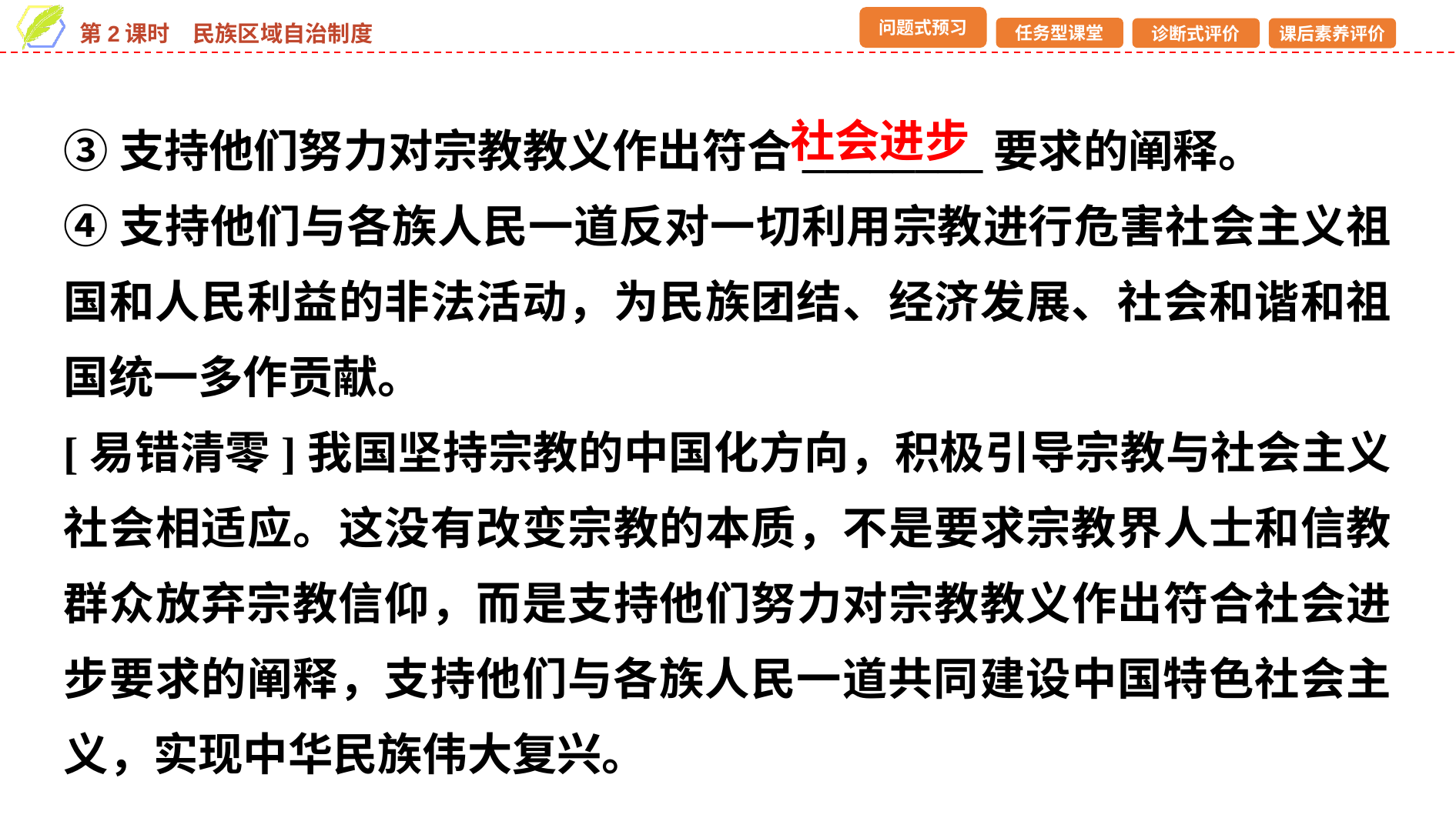

③支持他们努力对宗教教义作出符合________要求的阐释。
④支持他们与各族人民一道反对一切利用宗教进行危害社会主义祖国和人民利益的非法活动，为民族团结、经济发展、社会和谐和祖国统一多作贡献。
[易错清零]我国坚持宗教的中国化方向，积极引导宗教与社会主义社会相适应。这没有改变宗教的本质，不是要求宗教界人士和信教群众放弃宗教信仰，而是支持他们努力对宗教教义作出符合社会进步要求的阐释，支持他们与各族人民一道共同建设中国特色社会主义，实现中华民族伟大复兴。
社会进步